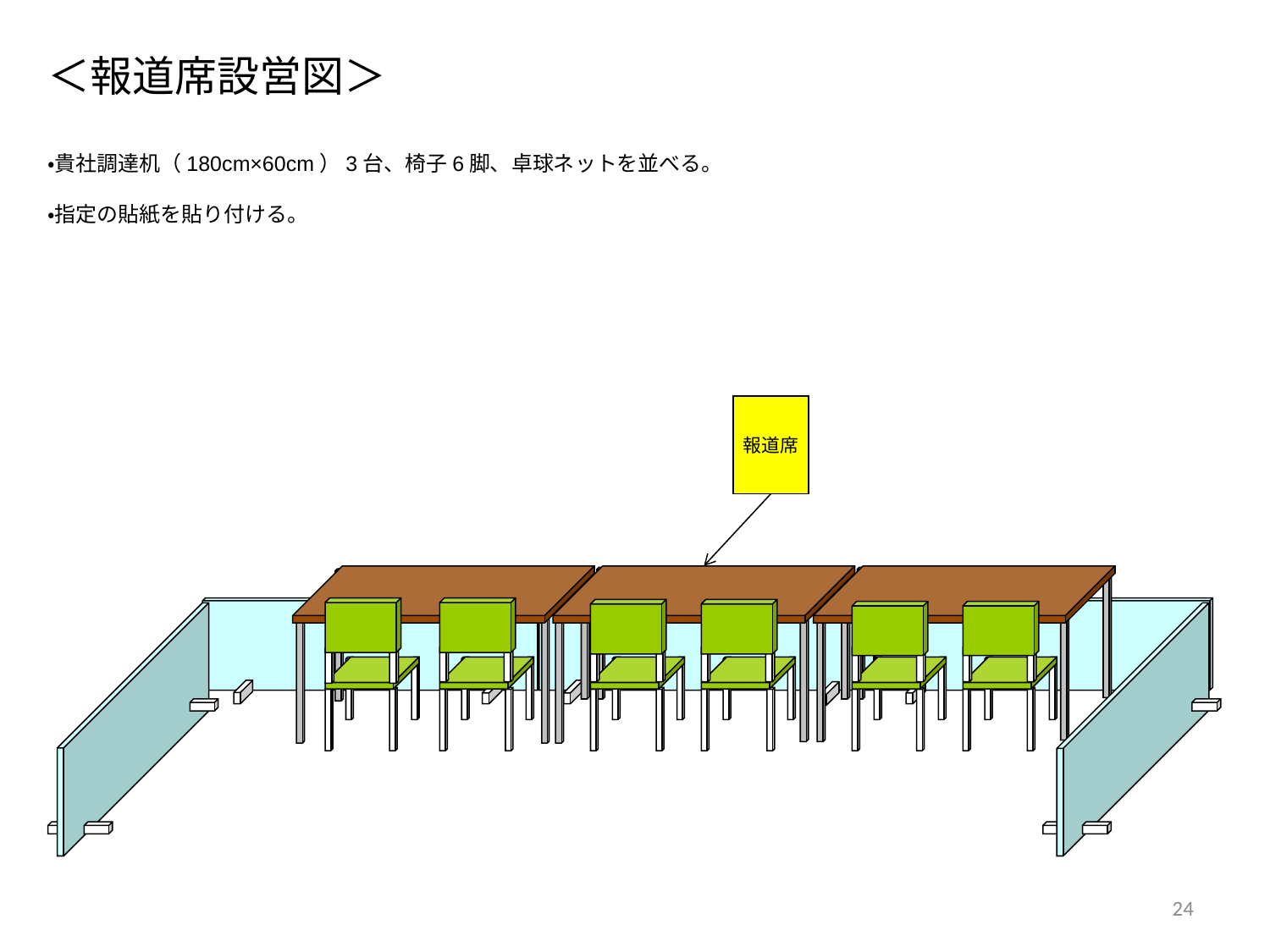

# ＜報道席設営図＞
・貴社調達机（180cm×60cm）3台、椅子6脚、卓球ネットを並べる。

・指定の貼紙を貼り付ける。
報道席

24